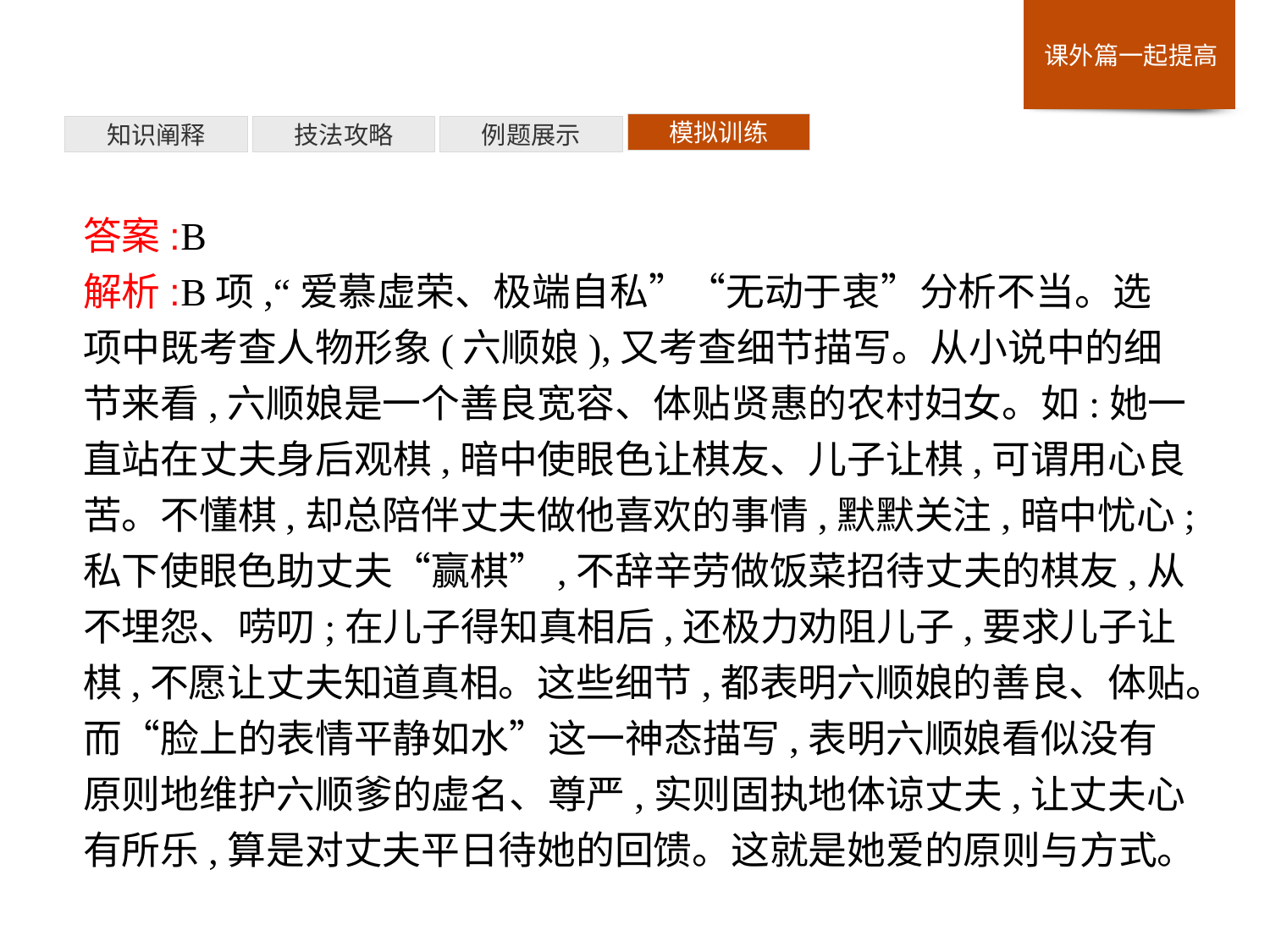

模拟训练
例题展示
技法攻略
知识阐释
答案:B
解析:B项,“爱慕虚荣、极端自私”“无动于衷”分析不当。选项中既考查人物形象(六顺娘),又考查细节描写。从小说中的细节来看,六顺娘是一个善良宽容、体贴贤惠的农村妇女。如:她一直站在丈夫身后观棋,暗中使眼色让棋友、儿子让棋,可谓用心良苦。不懂棋,却总陪伴丈夫做他喜欢的事情,默默关注,暗中忧心;私下使眼色助丈夫“赢棋”,不辞辛劳做饭菜招待丈夫的棋友,从不埋怨、唠叨;在儿子得知真相后,还极力劝阻儿子,要求儿子让棋,不愿让丈夫知道真相。这些细节,都表明六顺娘的善良、体贴。而“脸上的表情平静如水”这一神态描写,表明六顺娘看似没有原则地维护六顺爹的虚名、尊严,实则固执地体谅丈夫,让丈夫心有所乐,算是对丈夫平日待她的回馈。这就是她爱的原则与方式。